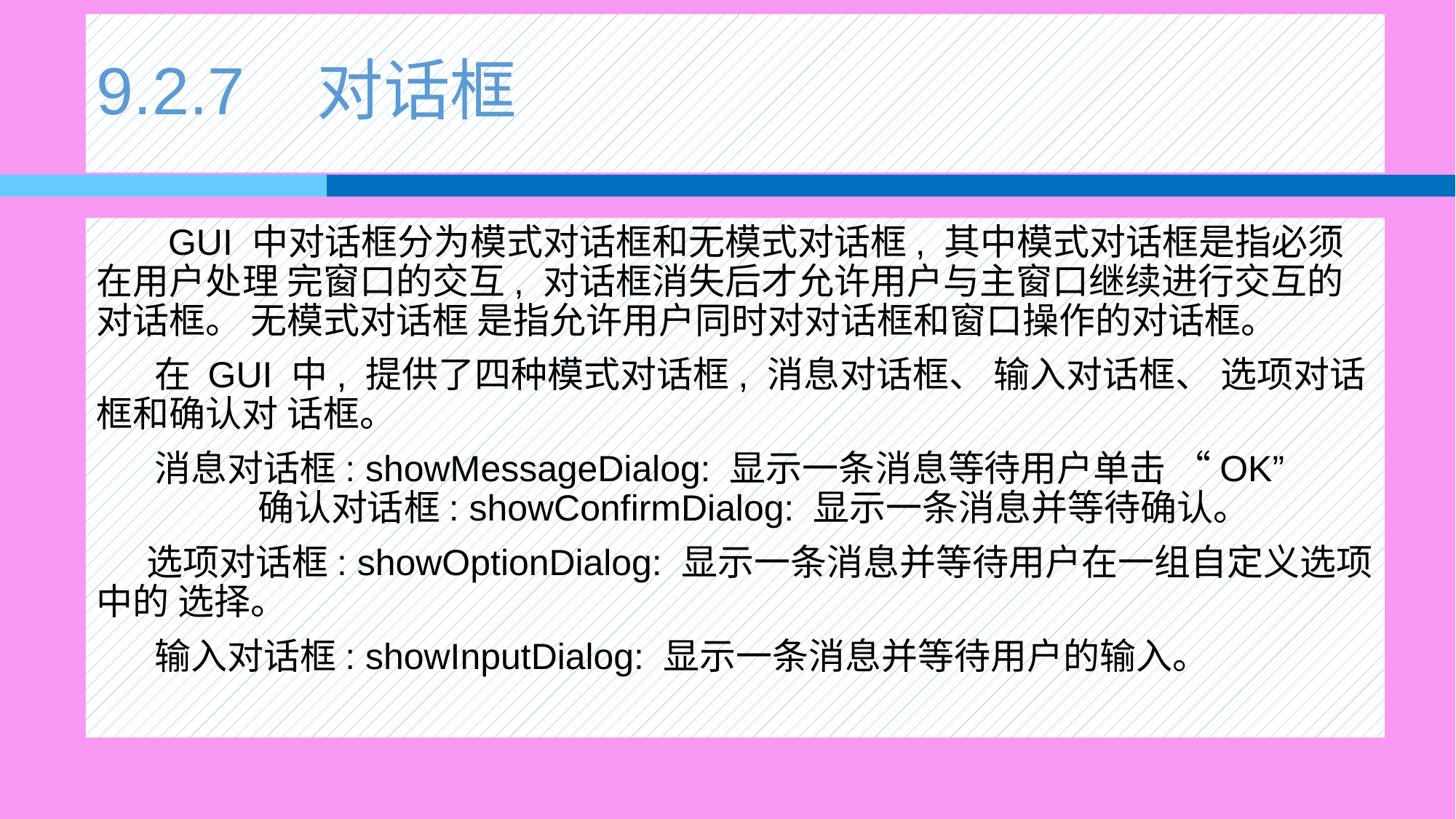

# 9.2.7   对话框
       GUI 中对话框分为模式对话框和无模式对话框, 其中模式对话框是指必须在用户处理 完窗口的交互, 对话框消失后才允许用户与主窗口继续进行交互的对话框。 无模式对话框 是指允许用户同时对对话框和窗口操作的对话框。
      在 GUI 中, 提供了四种模式对话框, 消息对话框、 输入对话框、 选项对话框和确认对 话框。
      消息对话框: showMessageDialog: 显示一条消息等待用户单击 “OK”                        确认对话框: showConfirmDialog: 显示一条消息并等待确认。
     选项对话框: showOptionDialog: 显示一条消息并等待用户在一组自定义选项中的 选择。
      输入对话框: showInputDialog: 显示一条消息并等待用户的输入。